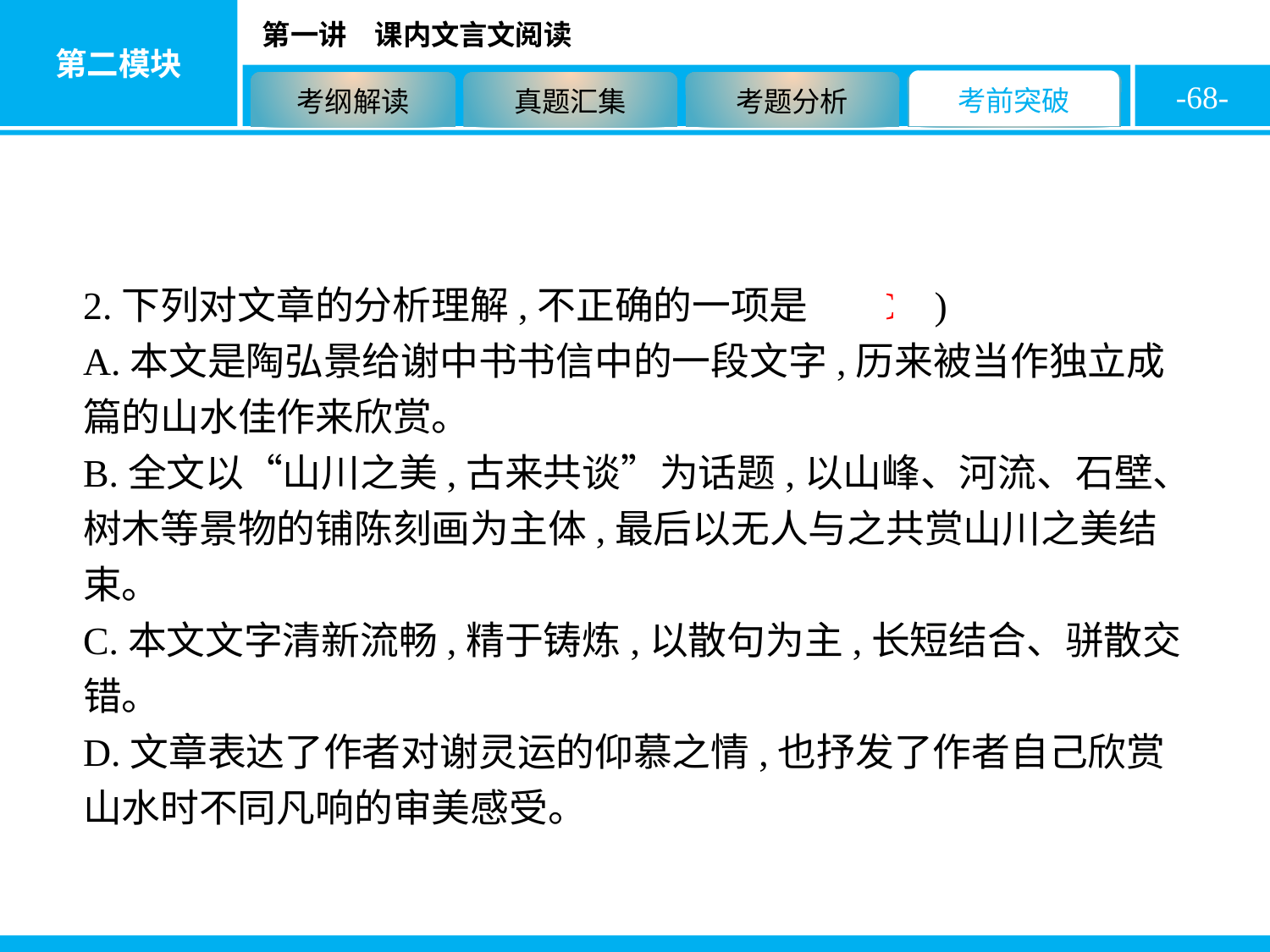

-68-
2.下列对文章的分析理解,不正确的一项是(    C    )
A.本文是陶弘景给谢中书书信中的一段文字,历来被当作独立成篇的山水佳作来欣赏。
B.全文以“山川之美,古来共谈”为话题,以山峰、河流、石壁、树木等景物的铺陈刻画为主体,最后以无人与之共赏山川之美结束。
C.本文文字清新流畅,精于铸炼,以散句为主,长短结合、骈散交错。
D.文章表达了作者对谢灵运的仰慕之情,也抒发了作者自己欣赏山水时不同凡响的审美感受。